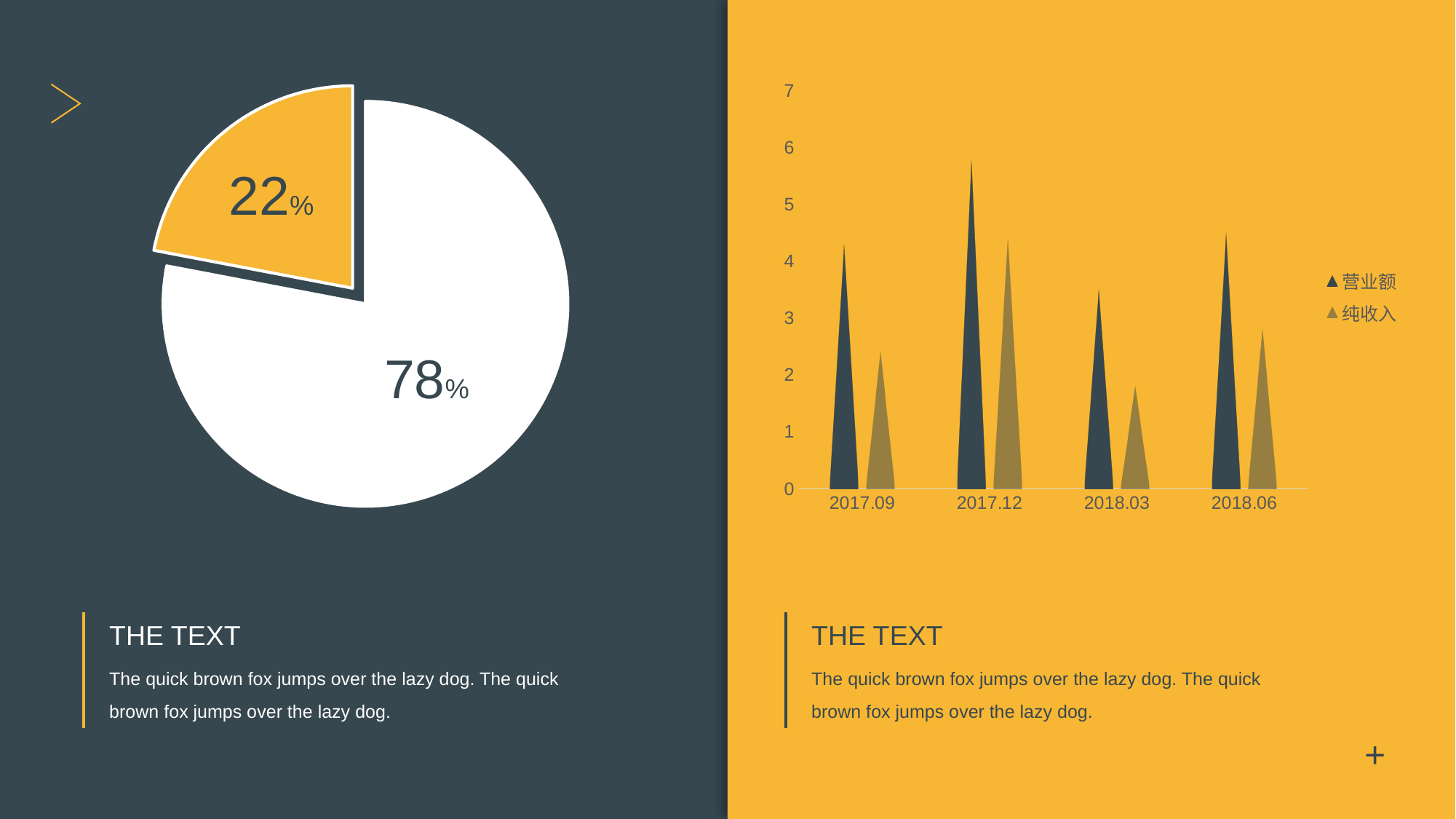

### Chart

| Category | 销售额 |
|---|---|
| 第一季度 | 78.0 |
| 第二季度 | 22.0 |

### Chart

| Category | 营业额 | 纯收入 |
|---|---|---|
| 2017.09 | 4.3 | 2.4 |
| 2017.12 | 5.8 | 4.4 |
| 2018.03 | 3.5 | 1.8 |
| 2018.06 | 4.5 | 2.8 |
22%
78%
THE TEXT
The quick brown fox jumps over the lazy dog. The quick brown fox jumps over the lazy dog.
THE TEXT
The quick brown fox jumps over the lazy dog. The quick brown fox jumps over the lazy dog.
+